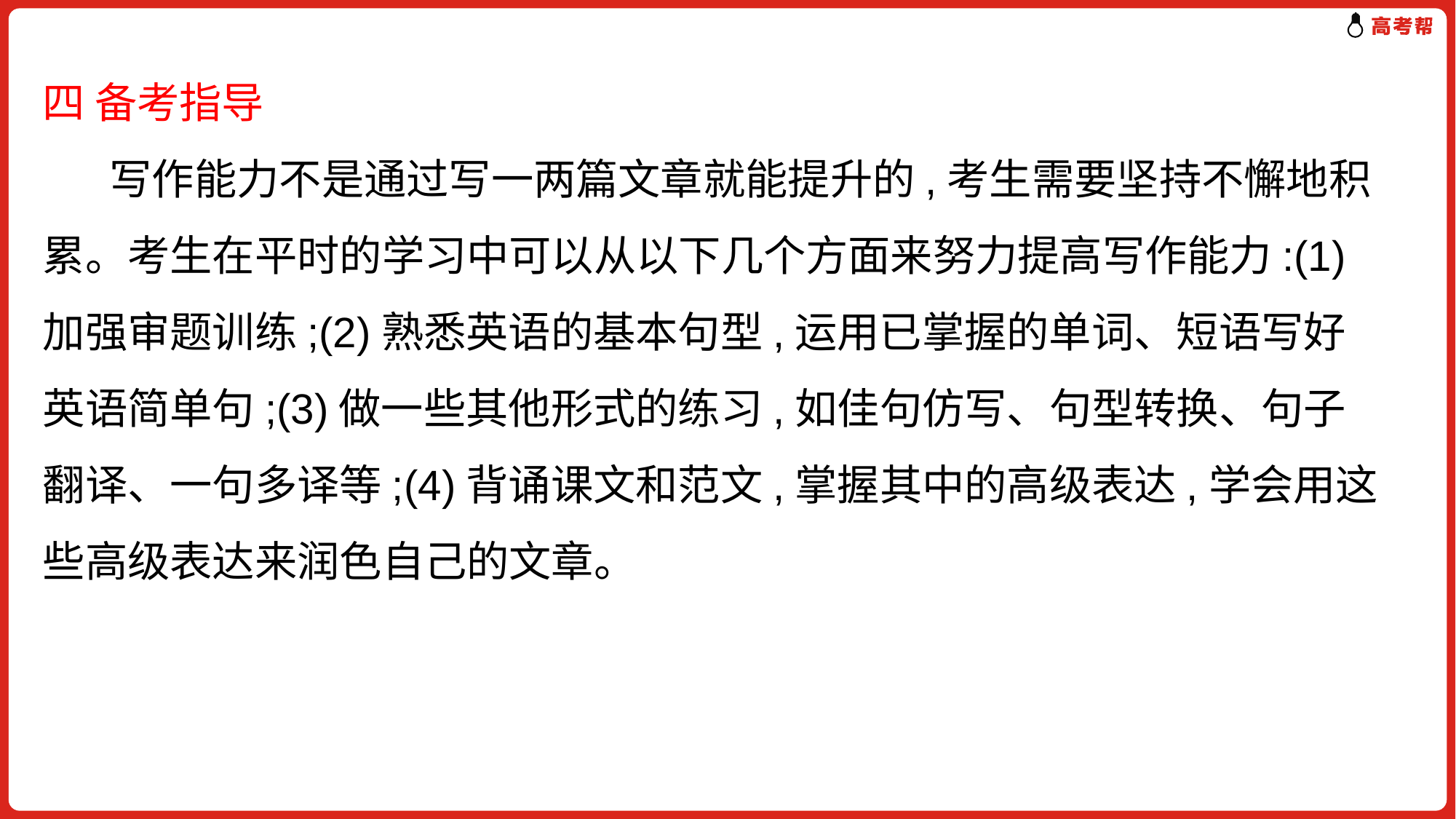

四 备考指导
      写作能力不是通过写一两篇文章就能提升的,考生需要坚持不懈地积累。考生在平时的学习中可以从以下几个方面来努力提高写作能力:(1)加强审题训练;(2)熟悉英语的基本句型,运用已掌握的单词、短语写好英语简单句;(3)做一些其他形式的练习,如佳句仿写、句型转换、句子翻译、一句多译等;(4)背诵课文和范文,掌握其中的高级表达,学会用这些高级表达来润色自己的文章。